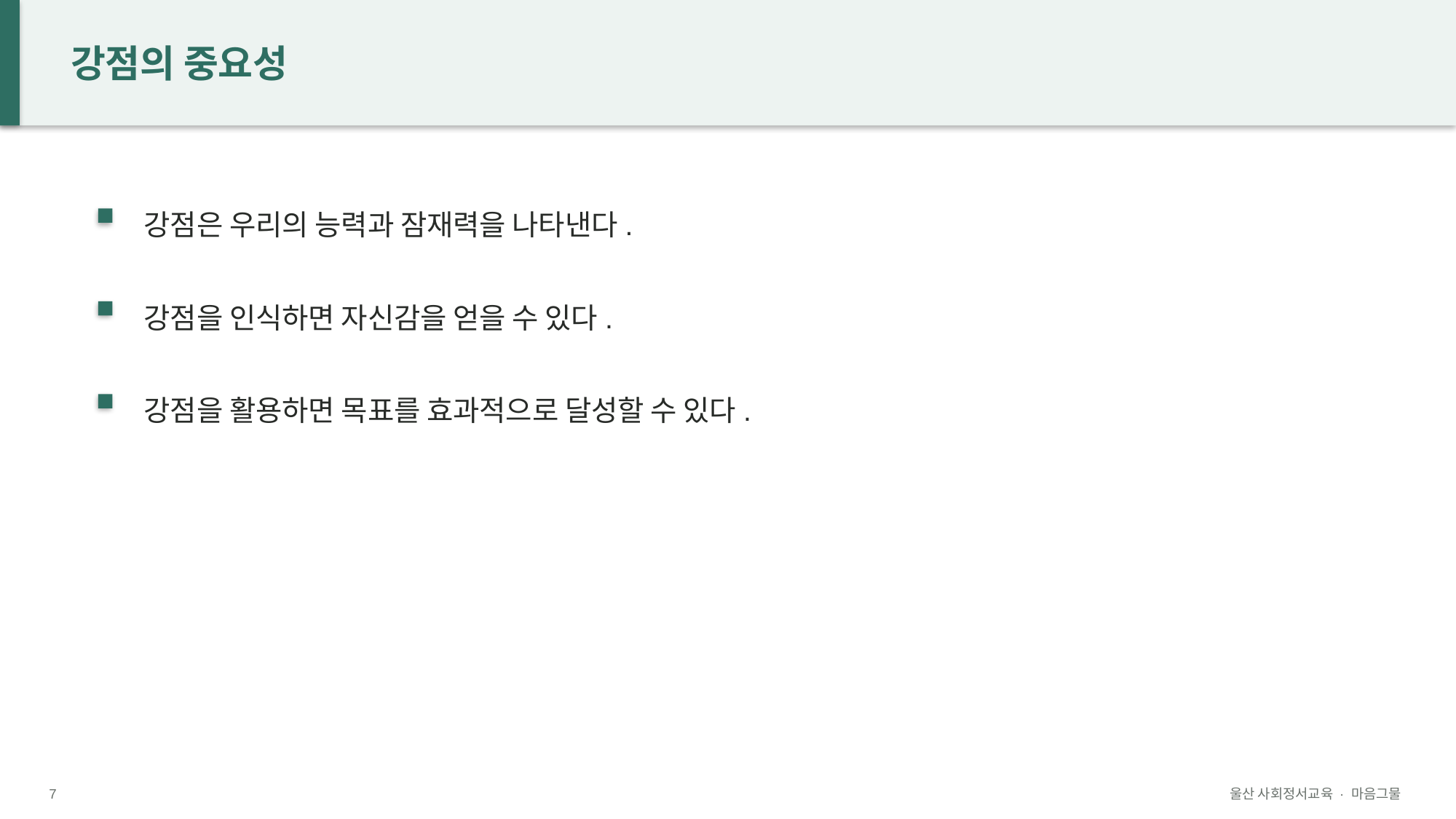

강점의 중요성
강점은 우리의 능력과 잠재력을 나타낸다.

강점을 인식하면 자신감을 얻을 수 있다.

강점을 활용하면 목표를 효과적으로 달성할 수 있다.

7
울산 사회정서교육 · 마음그물